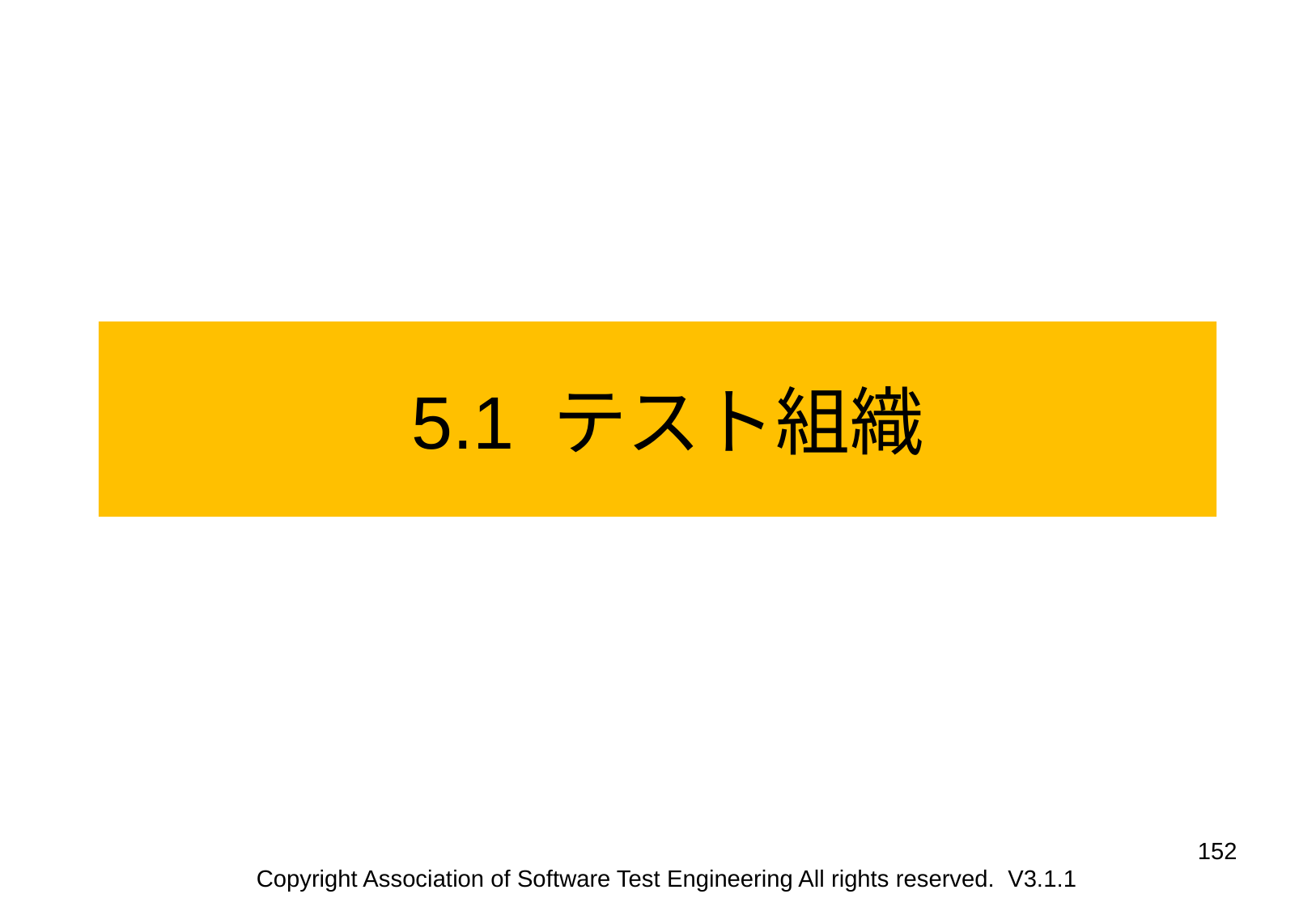

5.1 テスト組織
152
Copyright Association of Software Test Engineering All rights reserved.  V3.1.1